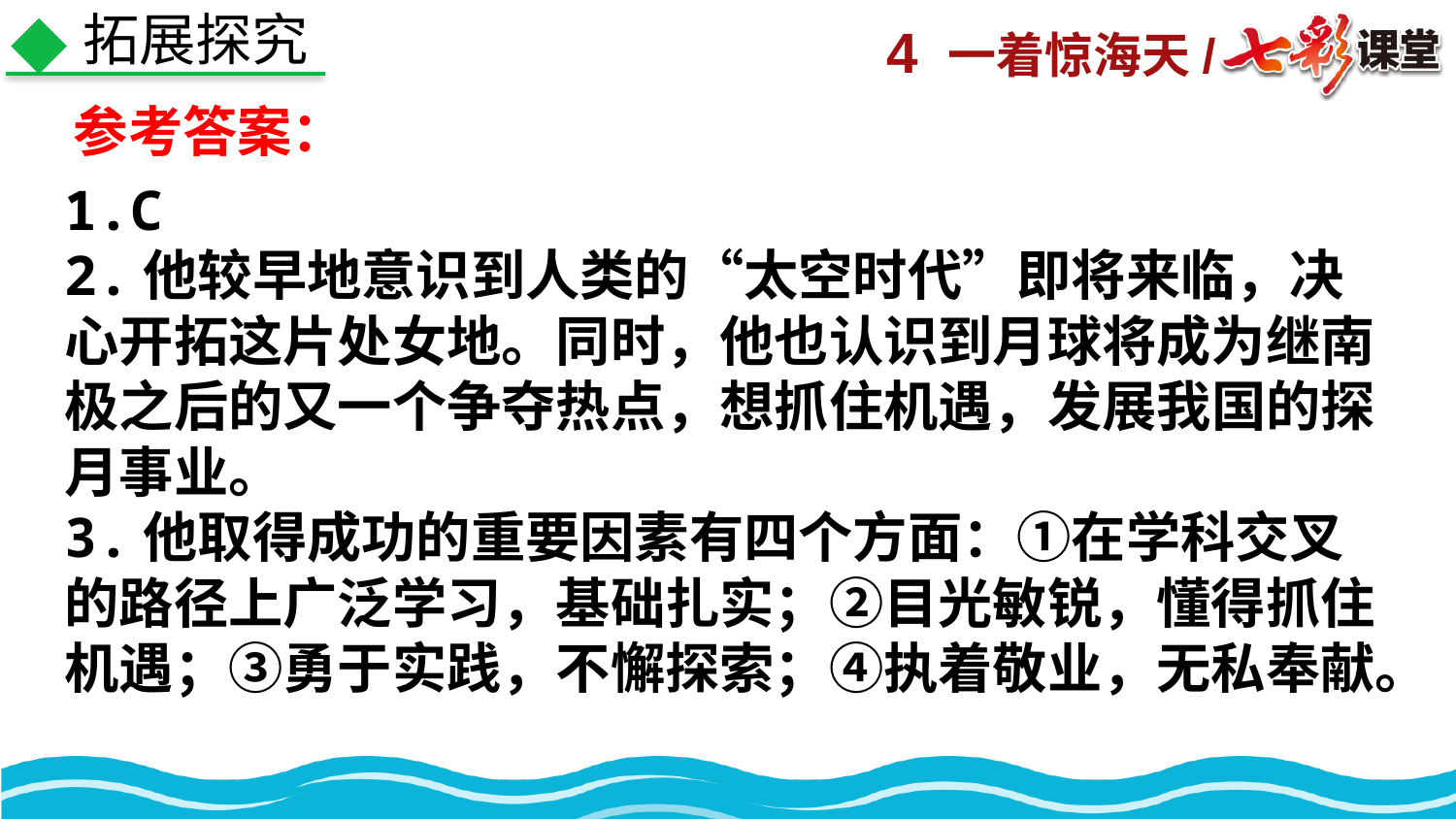

拓展探究

参考答案：
1.C
2.他较早地意识到人类的“太空时代”即将来临，决心开拓这片处女地。同时，他也认识到月球将成为继南极之后的又一个争夺热点，想抓住机遇，发展我国的探月事业。
3.他取得成功的重要因素有四个方面：①在学科交叉的路径上广泛学习，基础扎实；②目光敏锐，懂得抓住机遇；③勇于实践，不懈探索；④执着敬业，无私奉献。